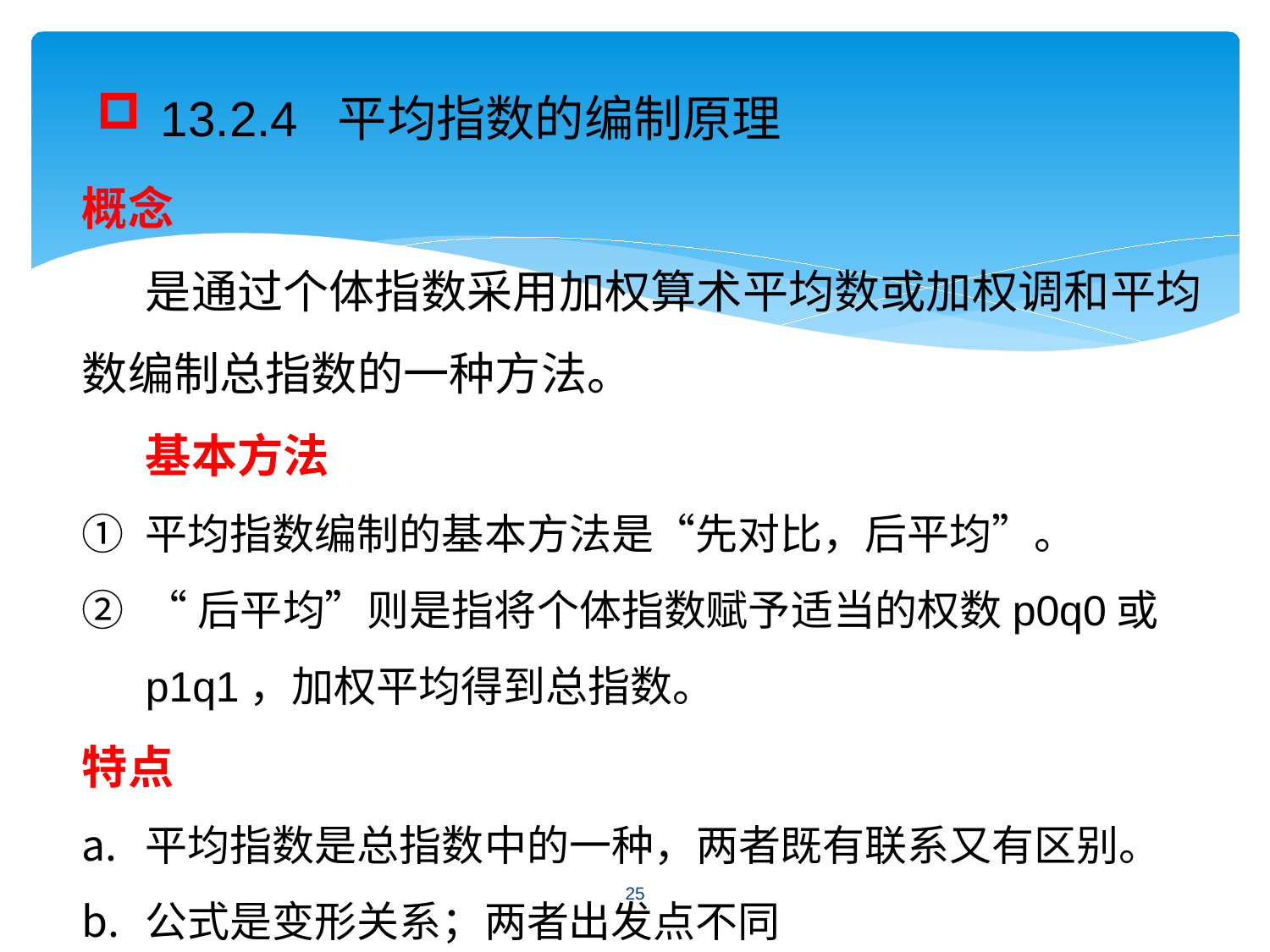

13.2.4  平均指数的编制原理
概念
是通过个体指数采用加权算术平均数或加权调和平均数编制总指数的一种方法。
基本方法
平均指数编制的基本方法是“先对比，后平均”。
“后平均”则是指将个体指数赋予适当的权数p0q0或p1q1，加权平均得到总指数。
特点
平均指数是总指数中的一种，两者既有联系又有区别。
公式是变形关系；两者出发点不同
25